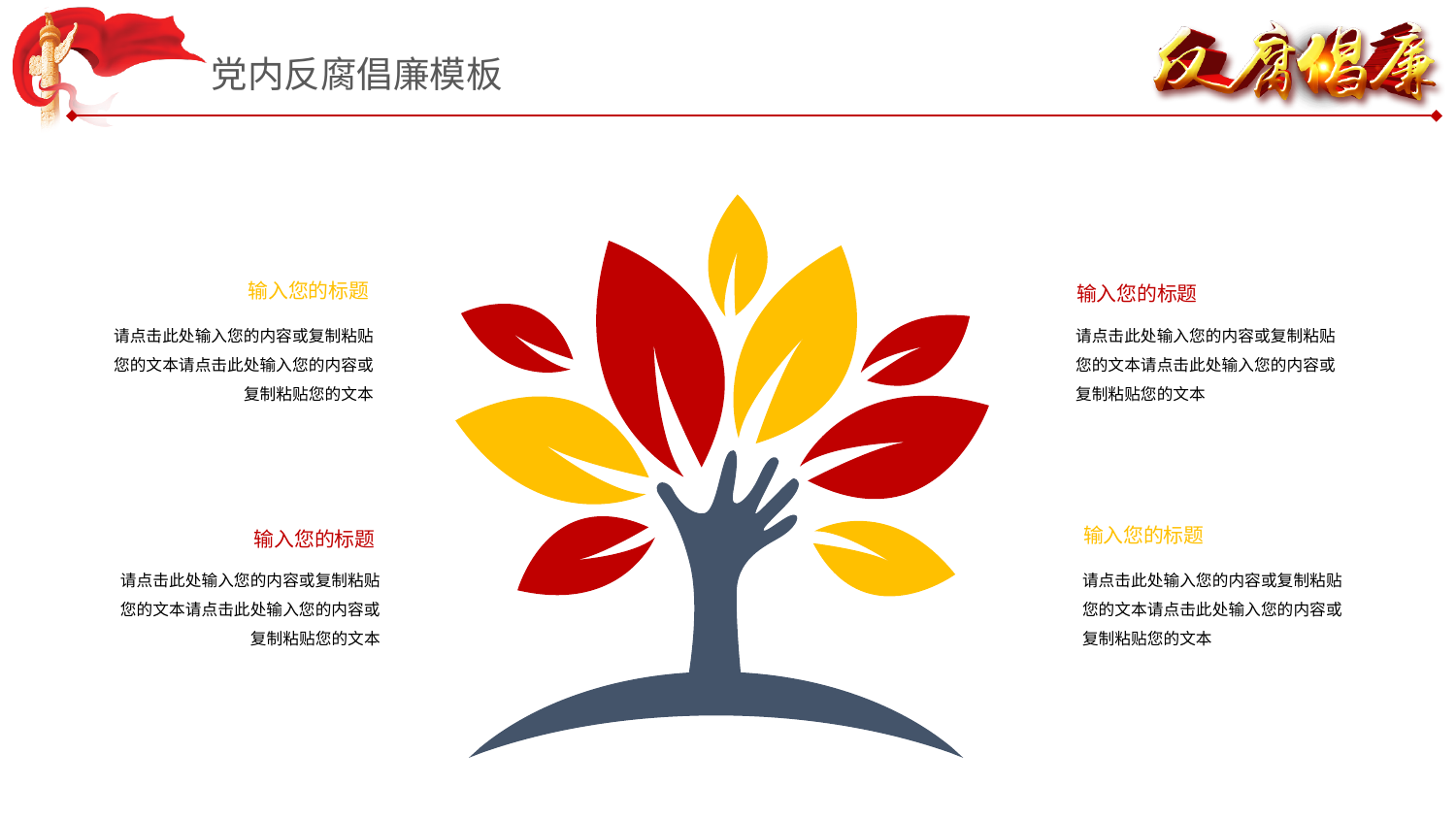

党内反腐倡廉模板

输入您的标题
请点击此处输入您的内容或复制粘贴您的文本请点击此处输入您的内容或复制粘贴您的文本
输入您的标题
请点击此处输入您的内容或复制粘贴您的文本请点击此处输入您的内容或复制粘贴您的文本
输入您的标题
请点击此处输入您的内容或复制粘贴您的文本请点击此处输入您的内容或复制粘贴您的文本
输入您的标题
请点击此处输入您的内容或复制粘贴您的文本请点击此处输入您的内容或复制粘贴您的文本